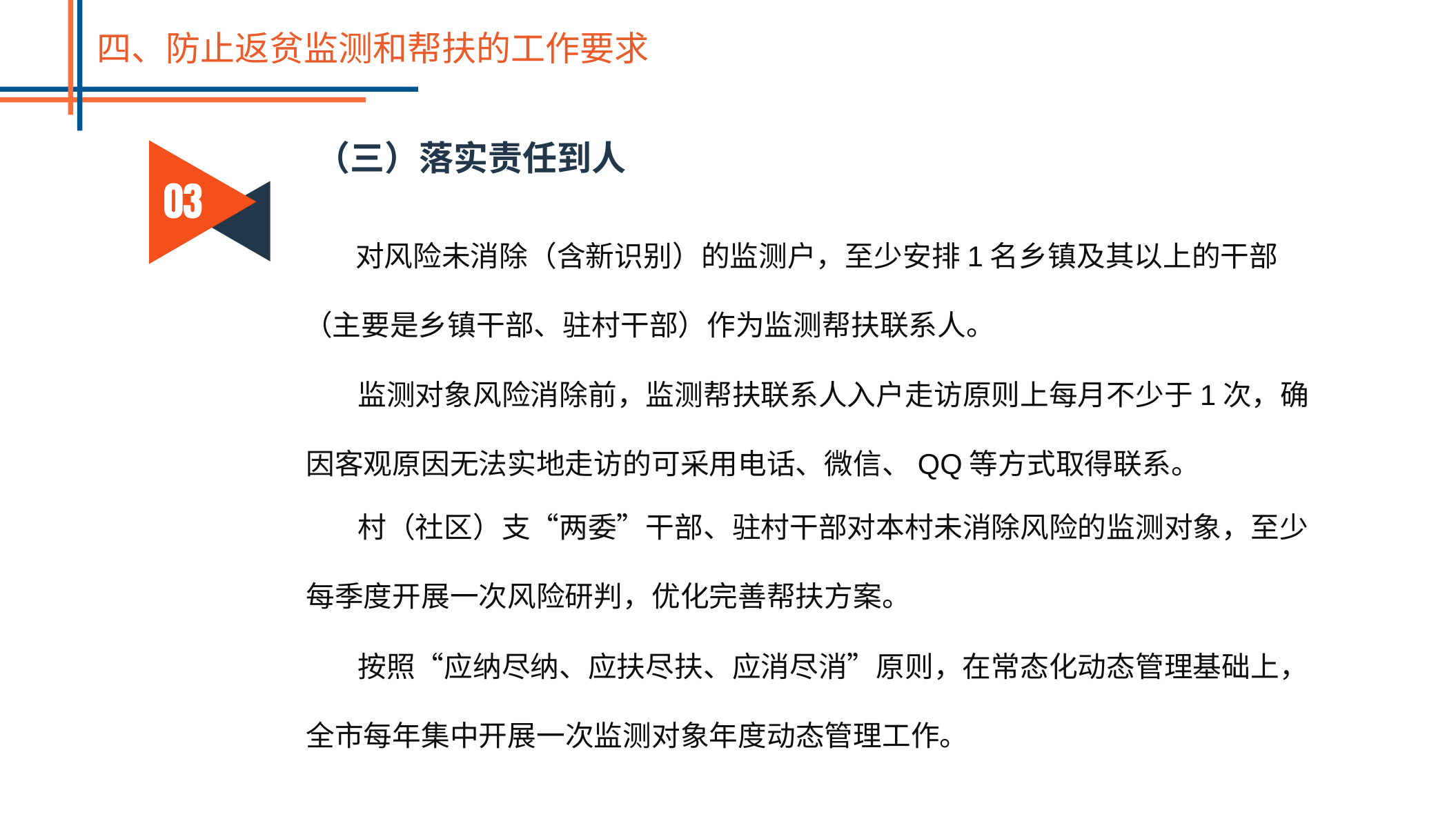

四、防止返贫监测和帮扶的工作要求

（三）落实责任到人
03

对风险未消除（含新识别）的监测户，至少安排1名乡镇及其以上的干部（主要是乡镇干部、驻村干部）作为监测帮扶联系人。

监测对象风险消除前，监测帮扶联系人入户走访原则上每月不少于1次，确因客观原因无法实地走访的可采用电话、微信、QQ等方式取得联系。
村（社区）支“两委”干部、驻村干部对本村未消除风险的监测对象，至少每季度开展一次风险研判，优化完善帮扶方案。
按照“应纳尽纳、应扶尽扶、应消尽消”原则，在常态化动态管理基础上，全市每年集中开展一次监测对象年度动态管理工作。